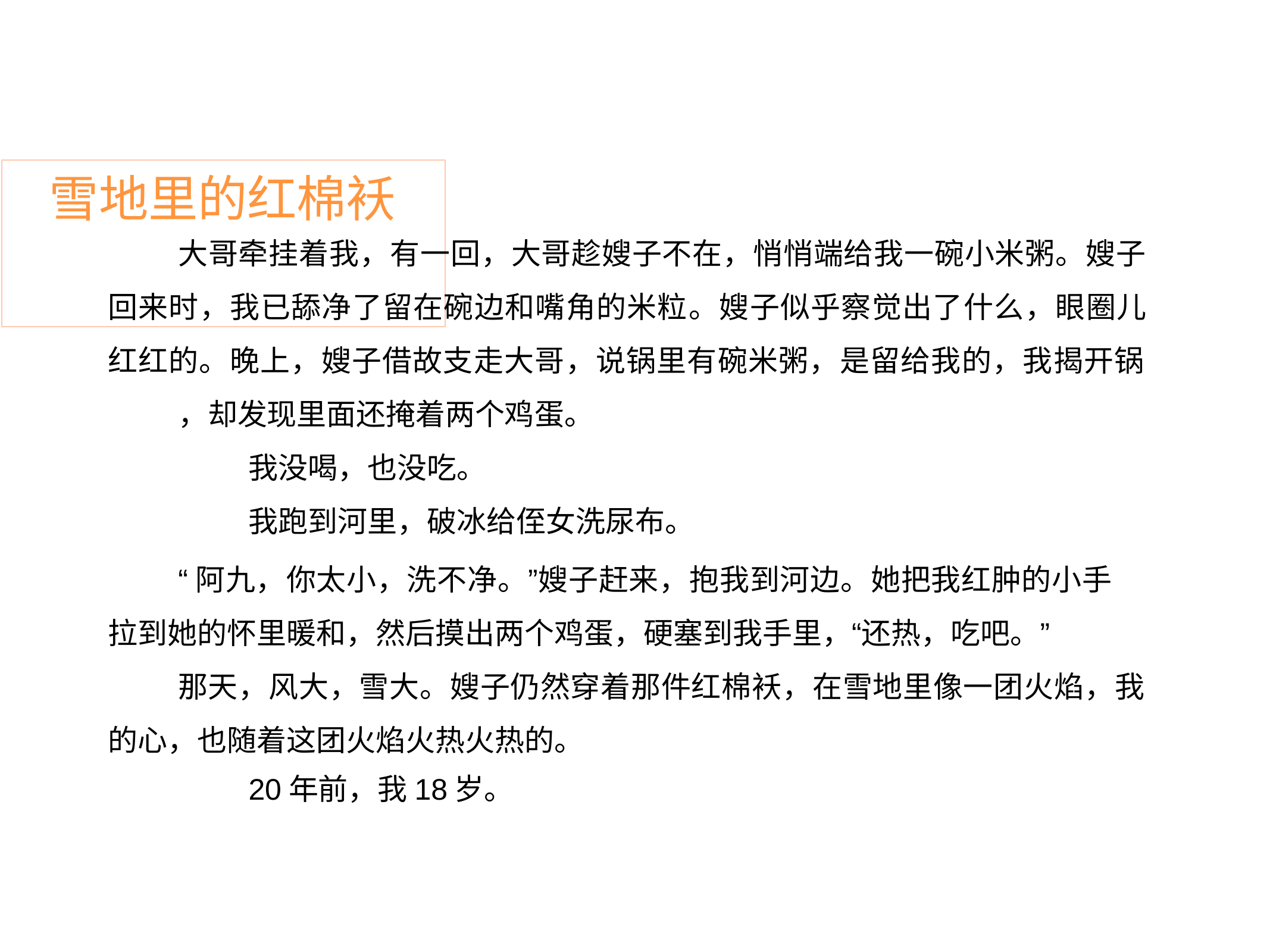

# 雪地里的红棉袄
大哥牵挂着我，有一回，大哥趁嫂子不在，悄悄端给我一碗小米粥。嫂子 回来时，我已舔净了留在碗边和嘴角的米粒。嫂子似乎察觉出了什么，眼圈儿 红红的。晚上，嫂子借故支走大哥，说锅里有碗米粥，是留给我的，我揭开锅
，却发现里面还掩着两个鸡蛋。
我没喝，也没吃。
我跑到河里，破冰给侄女洗尿布。
“阿九，你太小，洗不净。”嫂子赶来，抱我到河边。她把我红肿的小手 拉到她的怀里暖和，然后摸出两个鸡蛋，硬塞到我手里，“还热，吃吧。”
那天，风大，雪大。嫂子仍然穿着那件红棉袄，在雪地里像一团火焰，我 的心，也随着这团火焰火热火热的。
20年前，我18岁。